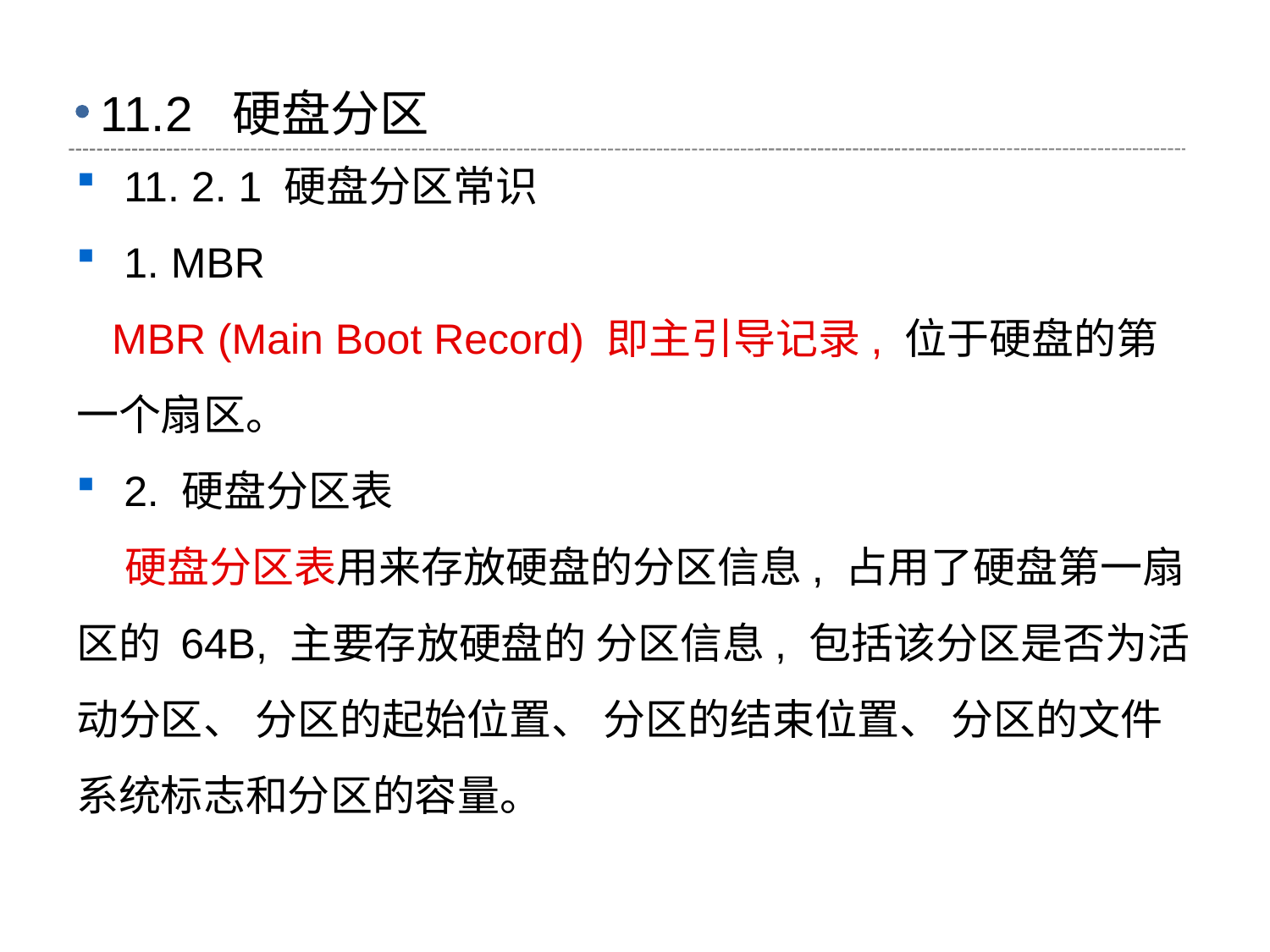

# 11.2  硬盘分区
11. 2. 1 硬盘分区常识
1. MBR
   MBR (Main Boot Record) 即主引导记录, 位于硬盘的第一个扇区。
2. 硬盘分区表
    硬盘分区表用来存放硬盘的分区信息, 占用了硬盘第一扇区的 64B, 主要存放硬盘的 分区信息, 包括该分区是否为活动分区、 分区的起始位置、 分区的结束位置、 分区的文件 系统标志和分区的容量。